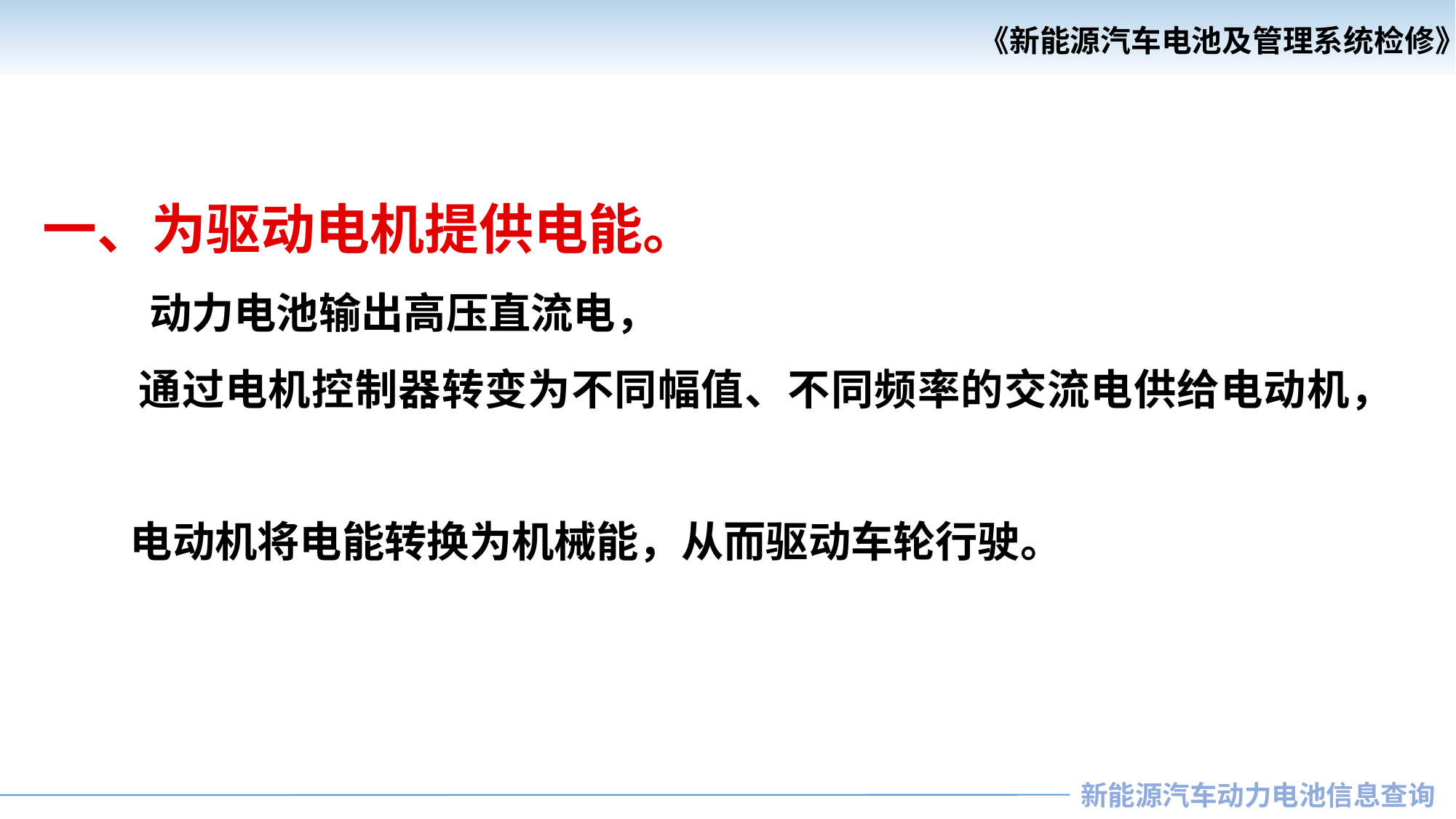

《新能源汽车电池及管理系统检修》
《汽车安全与舒适系统检修》
一、为驱动电机提供电能。
          动力电池输出高压直流电，
        通过电机控制器转变为不同幅值、不同频率的交流电供给电动机，
        电动机将电能转换为机械能，从而驱动车轮行驶。